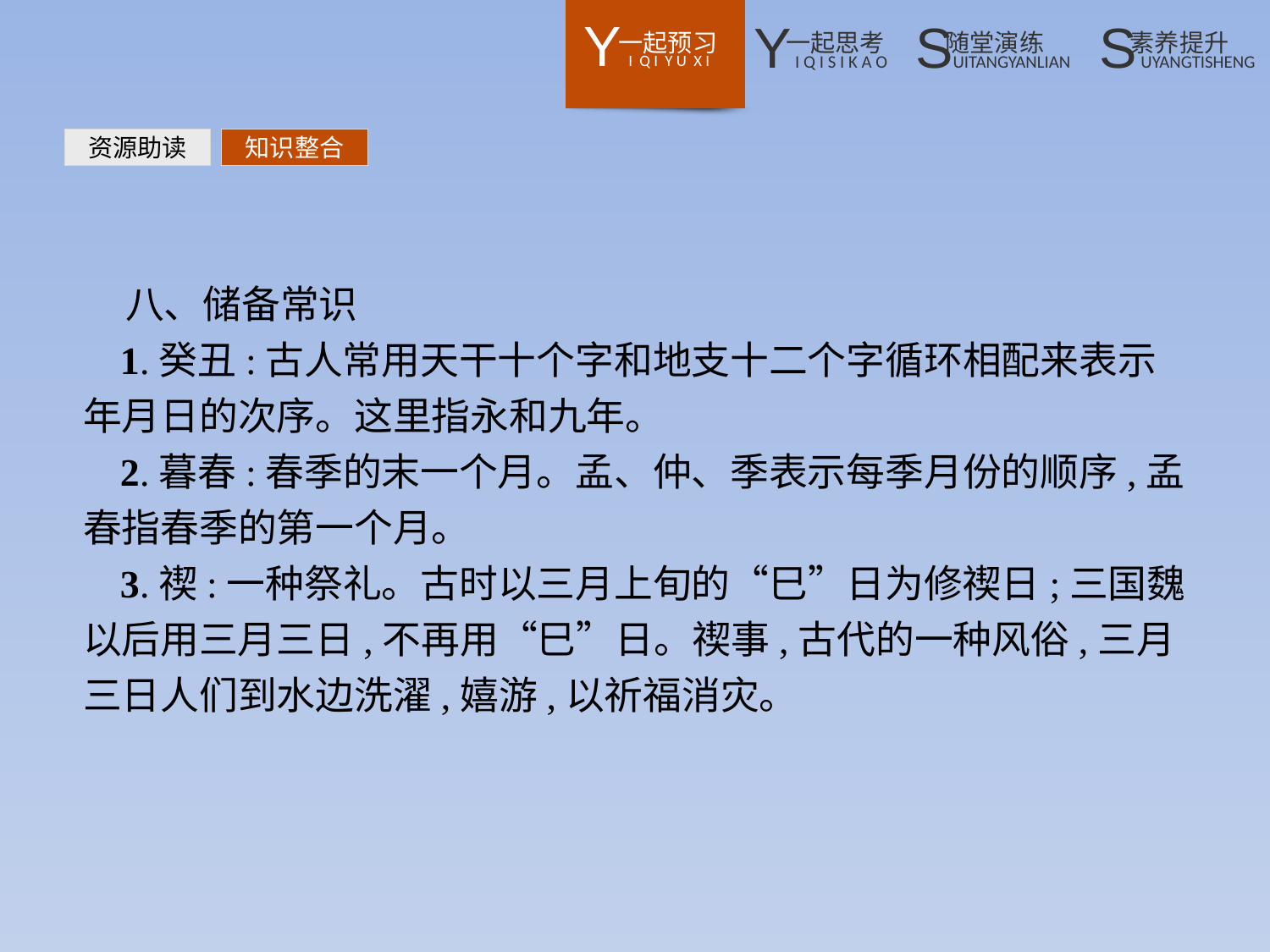

资源助读
知识整合
八、储备常识
1.癸丑:古人常用天干十个字和地支十二个字循环相配来表示年月日的次序。这里指永和九年。
2.暮春:春季的末一个月。孟、仲、季表示每季月份的顺序,孟春指春季的第一个月。
3.禊:一种祭礼。古时以三月上旬的“巳”日为修禊日;三国魏以后用三月三日,不再用“巳”日。禊事,古代的一种风俗,三月三日人们到水边洗濯,嬉游,以祈福消灾。